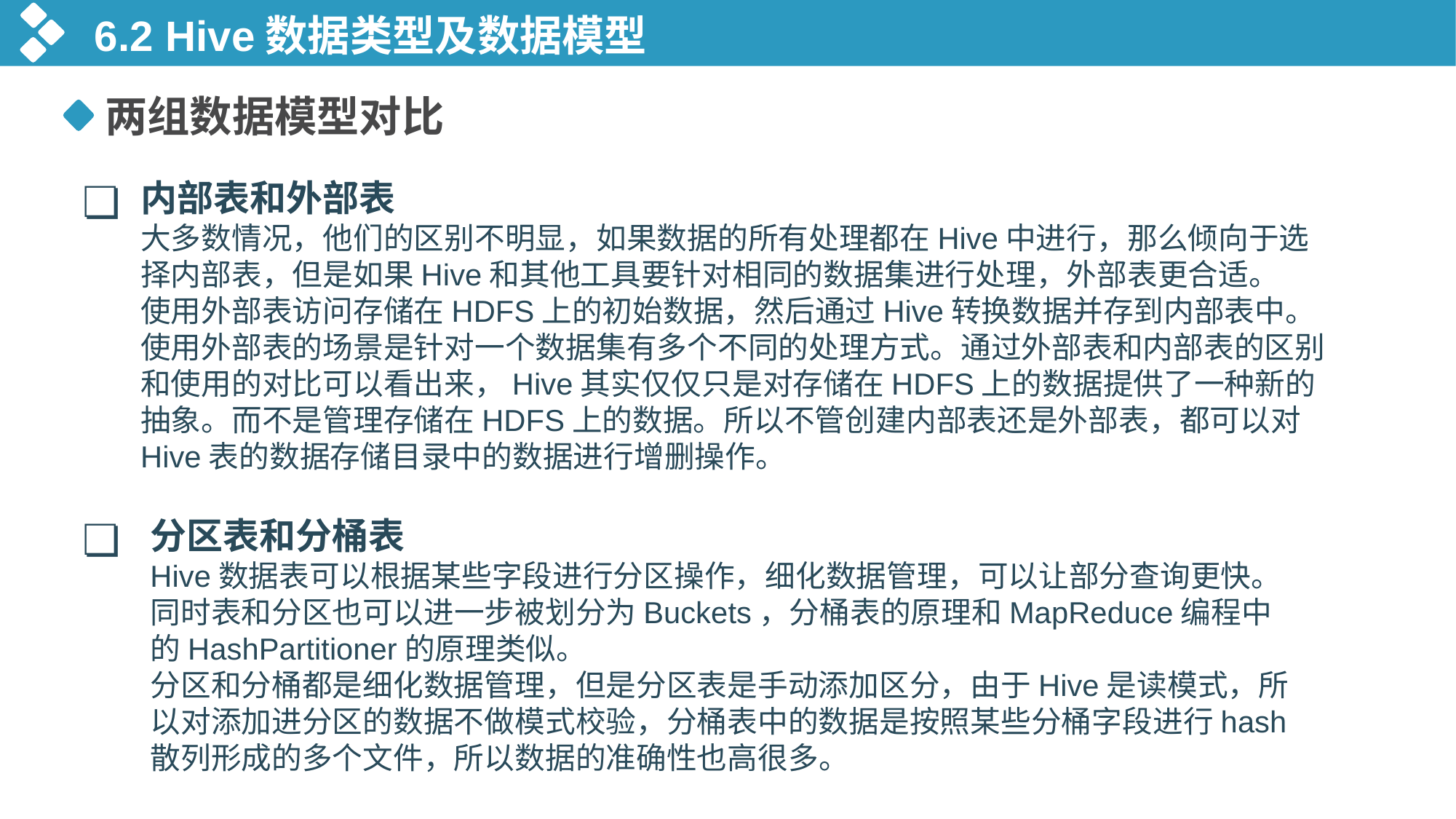

6.2 Hive数据类型及数据模型
两组数据模型对比

❏
内部表和外部表
大多数情况，他们的区别不明显，如果数据的所有处理都在Hive中进行，那么倾向于选择内部表，但是如果Hive和其他工具要针对相同的数据集进行处理，外部表更合适。
使用外部表访问存储在HDFS上的初始数据，然后通过Hive转换数据并存到内部表中。使用外部表的场景是针对一个数据集有多个不同的处理方式。通过外部表和内部表的区别和使用的对比可以看出来，Hive其实仅仅只是对存储在HDFS上的数据提供了一种新的抽象。而不是管理存储在HDFS上的数据。所以不管创建内部表还是外部表，都可以对Hive表的数据存储目录中的数据进行增删操作。
❏
分区表和分桶表
Hive数据表可以根据某些字段进行分区操作，细化数据管理，可以让部分查询更快。同时表和分区也可以进一步被划分为Buckets，分桶表的原理和MapReduce编程中的HashPartitioner的原理类似。
分区和分桶都是细化数据管理，但是分区表是手动添加区分，由于Hive是读模式，所以对添加进分区的数据不做模式校验，分桶表中的数据是按照某些分桶字段进行hash散列形成的多个文件，所以数据的准确性也高很多。